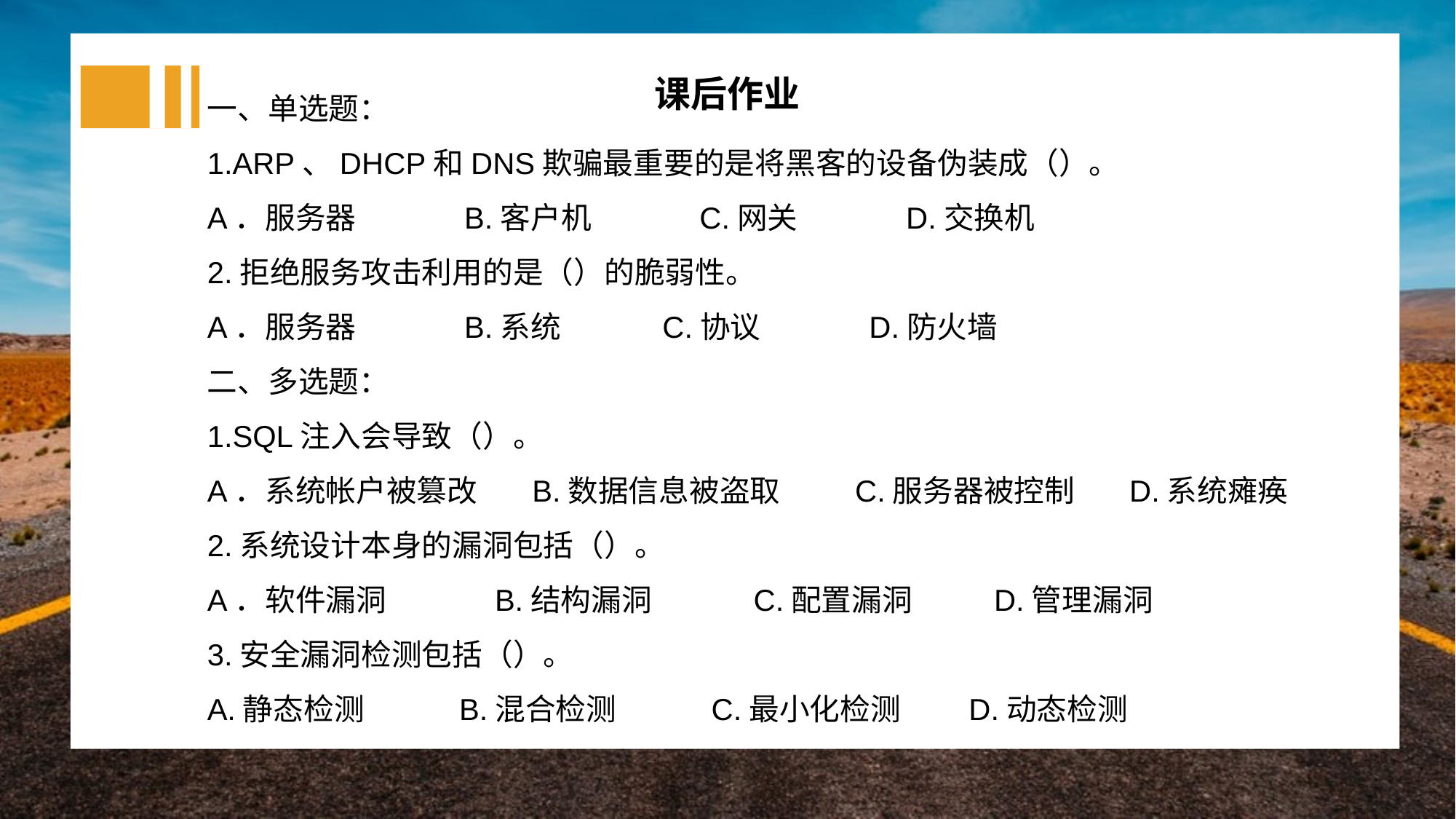

一、单选题：
1.ARP、DHCP和DNS欺骗最重要的是将黑客的设备伪装成（）。
A．服务器               B.客户机               C.网关               D.交换机
2.拒绝服务攻击利用的是（）的脆弱性。
A．服务器               B.系统              C.协议               D.防火墙
二、多选题：
1.SQL注入会导致（）。
A．系统帐户被篡改       B.数据信息被盗取          C.服务器被控制       D.系统瘫痪
2.系统设计本身的漏洞包括（）。
A．软件漏洞               B.结构漏洞              C.配置漏洞           D.管理漏洞
3.安全漏洞检测包括（）。
A.静态检测             B.混合检测             C.最小化检测         D.动态检测
课后作业